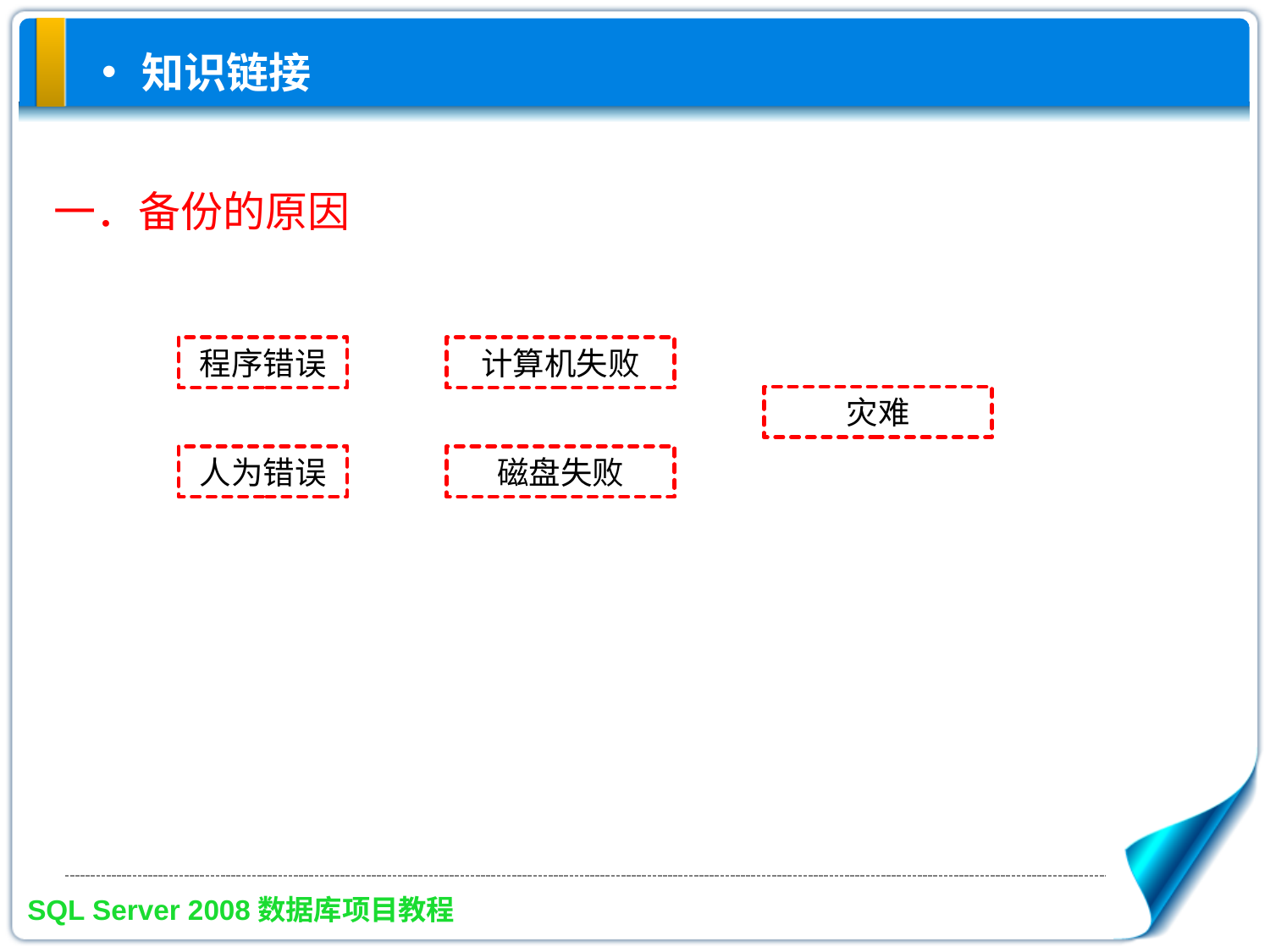

知识链接
一．备份的原因
程序错误
计算机失败
灾难
人为错误
磁盘失败